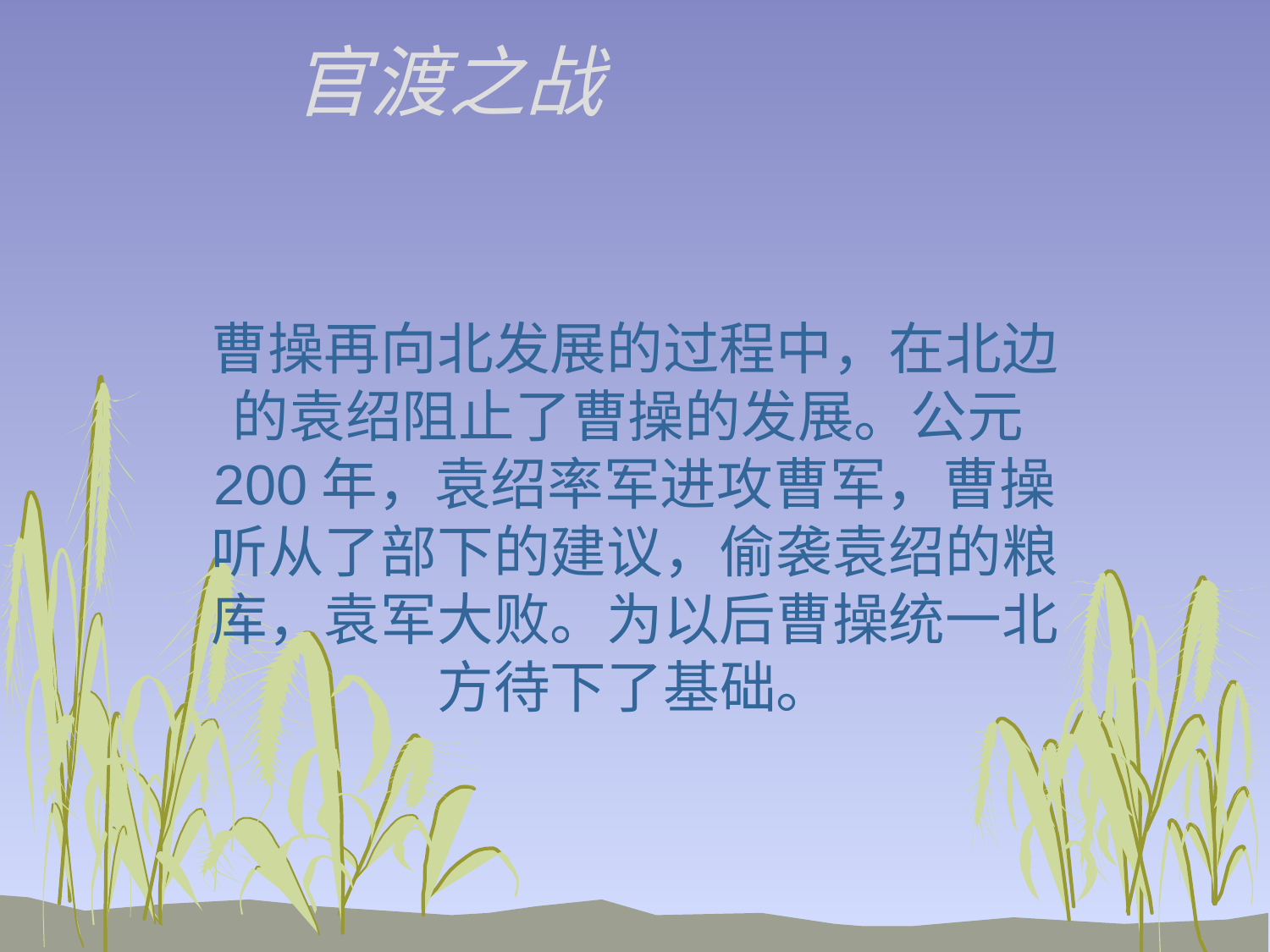

# 官渡之战
曹操再向北发展的过程中，在北边的袁绍阻止了曹操的发展。公元200年，袁绍率军进攻曹军，曹操听从了部下的建议，偷袭袁绍的粮库，袁军大败。为以后曹操统一北方待下了基础。